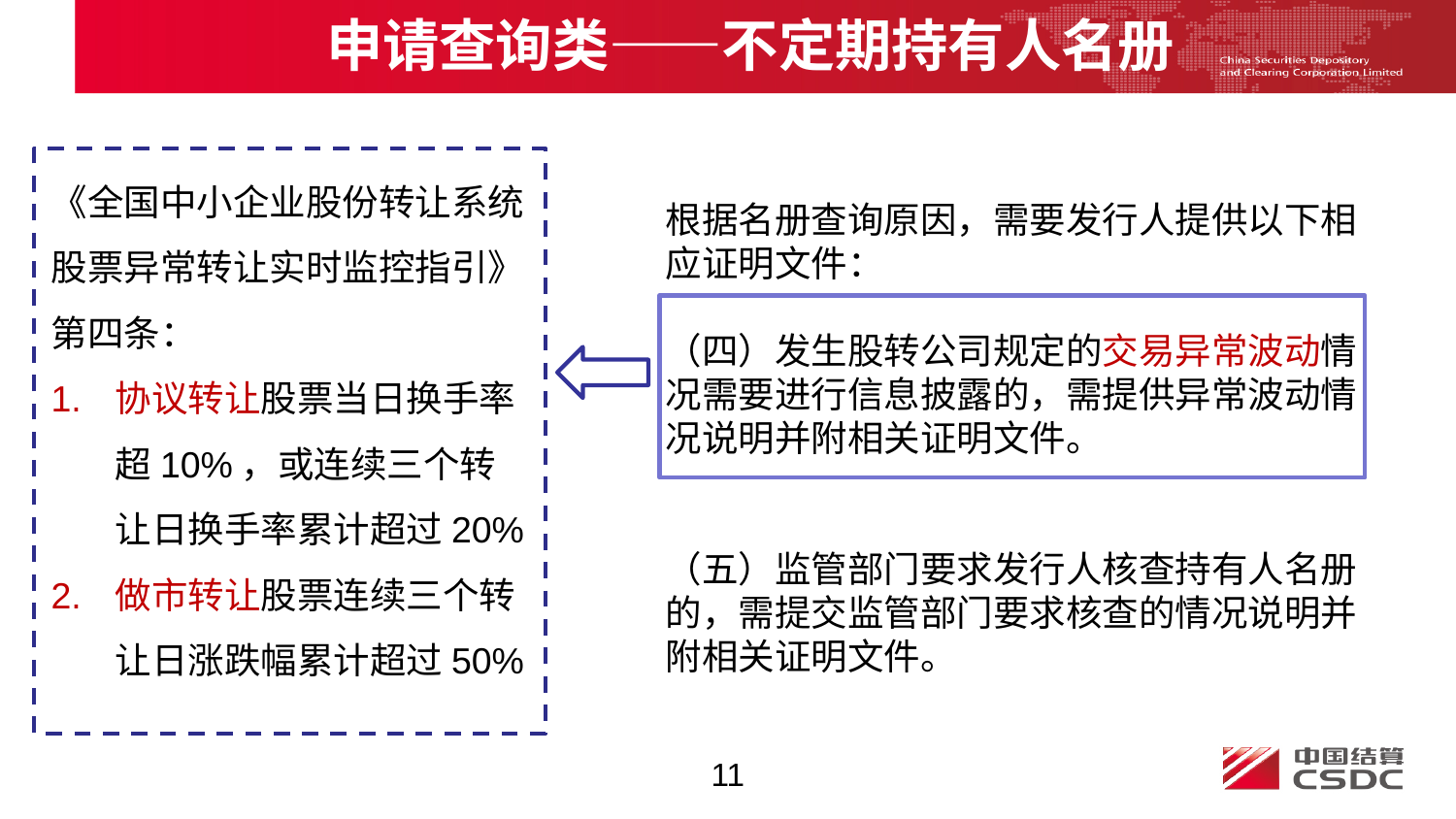

申请查询类——不定期持有人名册

根据名册查询原因，需要发行人提供以下相应证明文件：

（四）发生股转公司规定的交易异常波动情况需要进行信息披露的，需提供异常波动情况说明并附相关证明文件。

（五）监管部门要求发行人核查持有人名册的，需提交监管部门要求核查的情况说明并附相关证明文件。

《全国中小企业股份转让系统股票异常转让实时监控指引》第四条：
协议转让股票当日换手率超10%，或连续三个转让日换手率累计超过20%
做市转让股票连续三个转让日涨跌幅累计超过50%

11